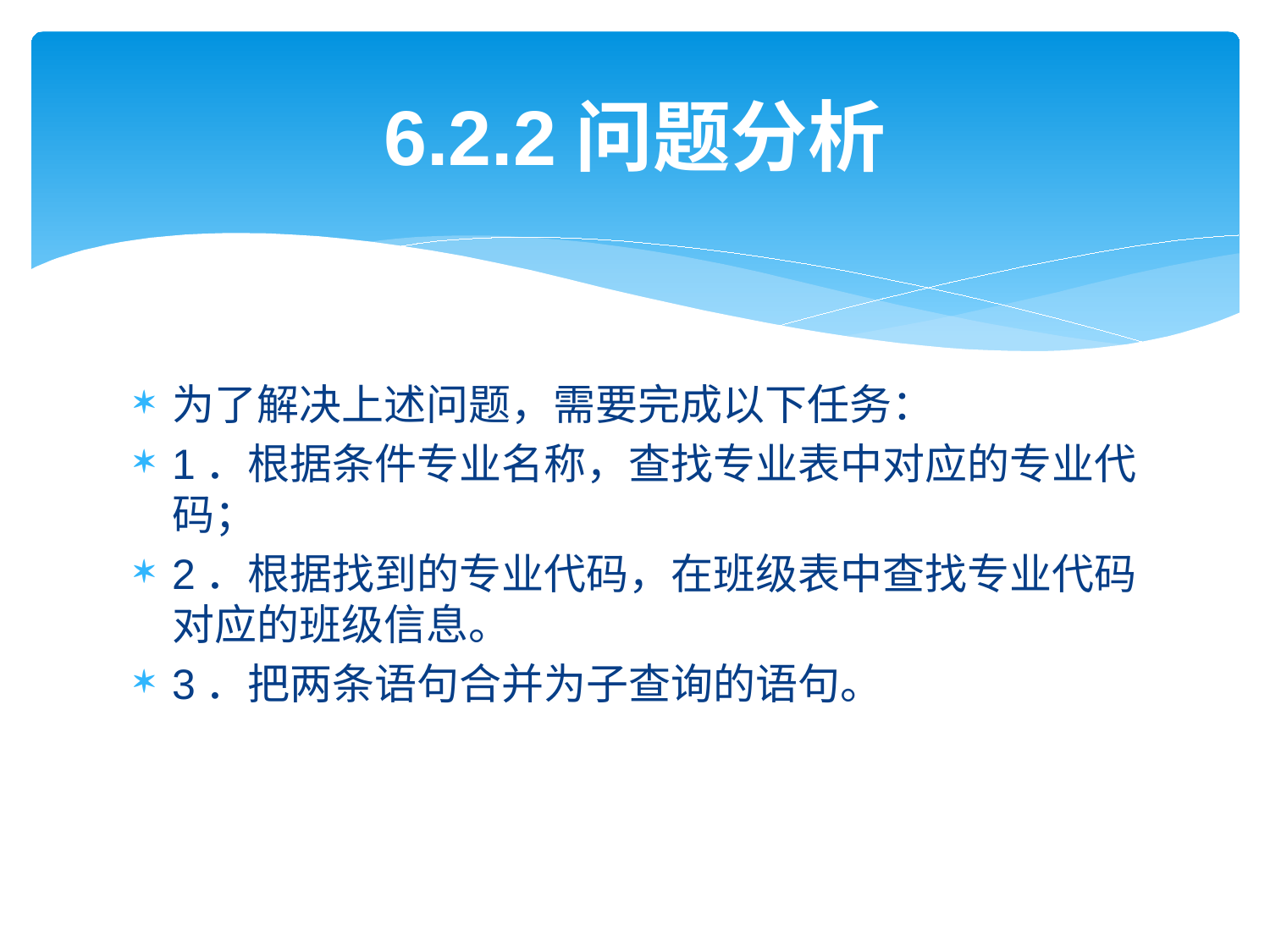

# 6.2.2问题分析
为了解决上述问题，需要完成以下任务：
1．根据条件专业名称，查找专业表中对应的专业代码；
2．根据找到的专业代码，在班级表中查找专业代码对应的班级信息。
3．把两条语句合并为子查询的语句。